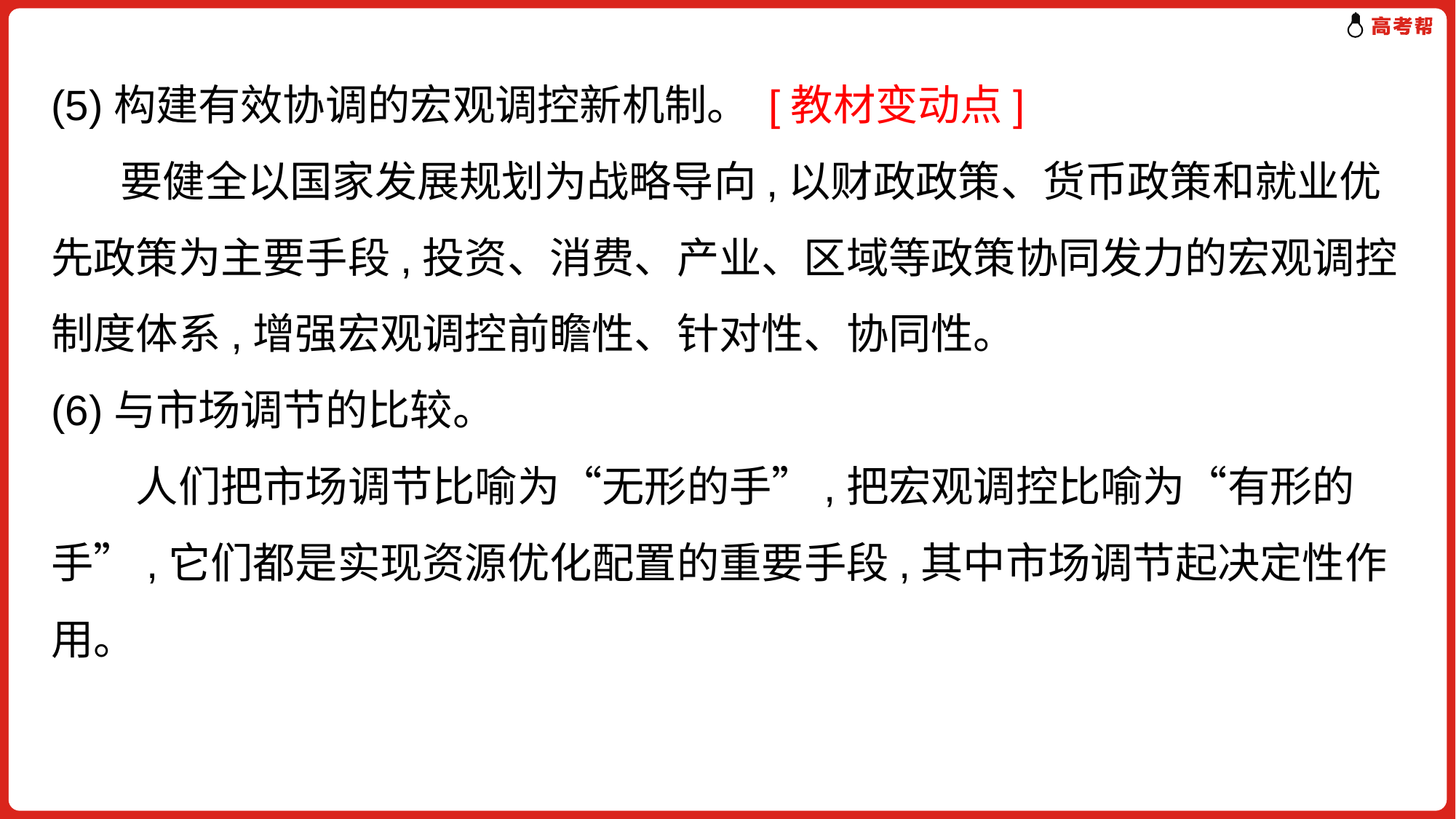

# (5)构建有效协调的宏观调控新机制。 [教材变动点] 要健全以国家发展规划为战略导向,以财政政策、货币政策和就业优先政策为主要手段,投资、消费、产业、区域等政策协同发力的宏观调控制度体系,增强宏观调控前瞻性、针对性、协同性。 (6)与市场调节的比较。 　　人们把市场调节比喻为“无形的手”,把宏观调控比喻为“有形的手”,它们都是实现资源优化配置的重要手段,其中市场调节起决定性作用。